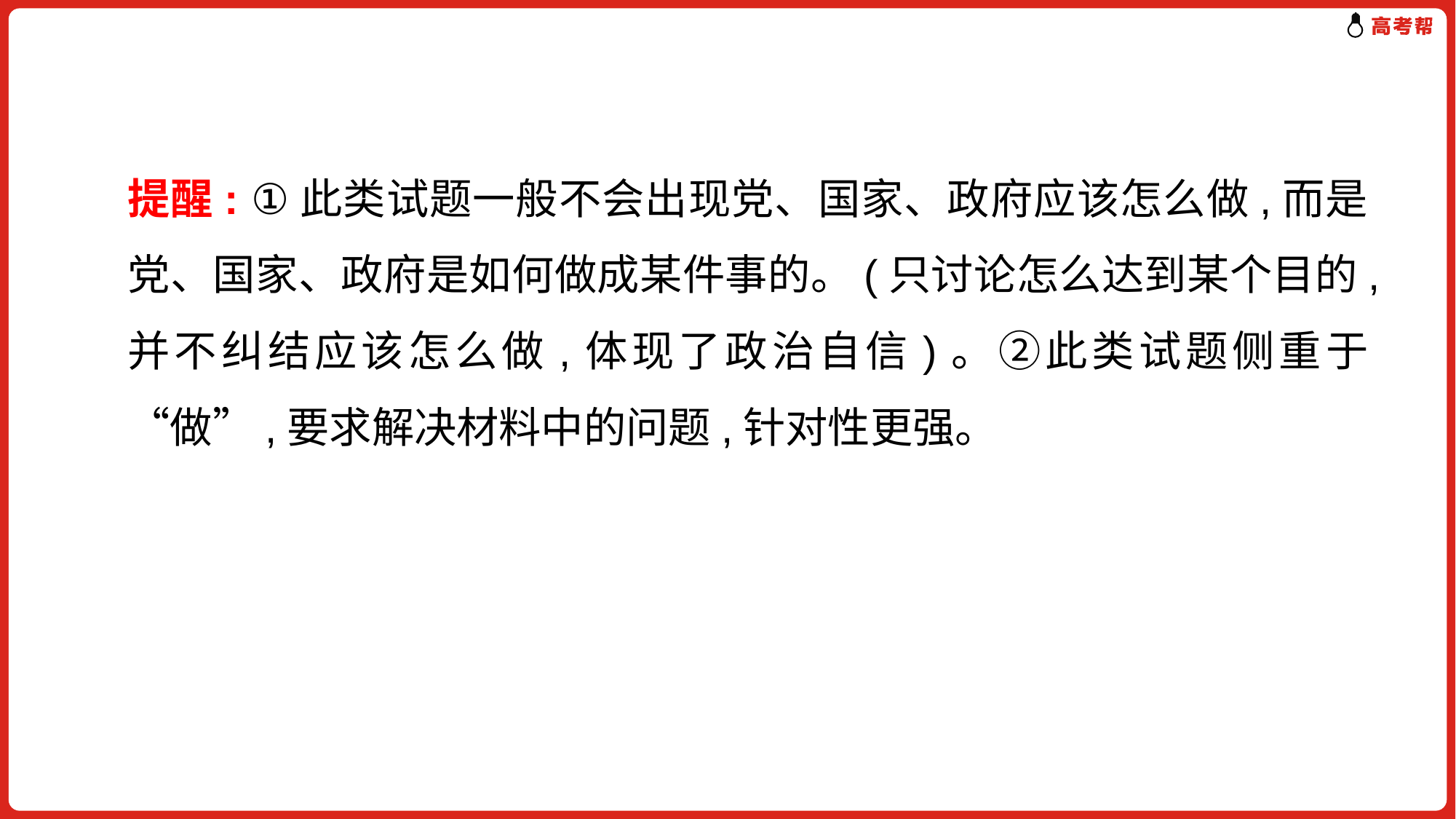

提醒: ①此类试题一般不会出现党、国家、政府应该怎么做,而是党、国家、政府是如何做成某件事的。(只讨论怎么达到某个目的,并不纠结应该怎么做,体现了政治自信)。②此类试题侧重于“做”,要求解决材料中的问题,针对性更强。